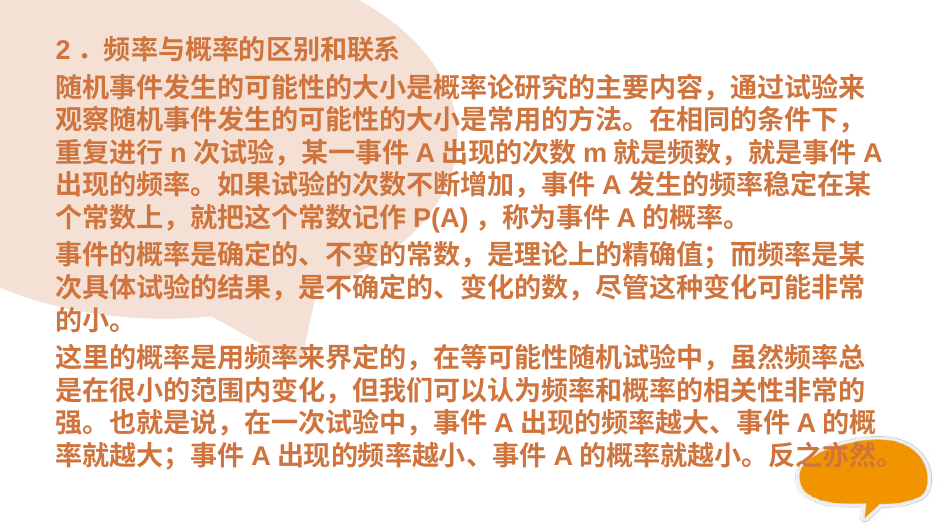

2．频率与概率的区别和联系
随机事件发生的可能性的大小是概率论研究的主要内容，通过试验来观察随机事件发生的可能性的大小是常用的方法。在相同的条件下，重复进行n次试验，某一事件A出现的次数m就是频数，就是事件A出现的频率。如果试验的次数不断增加，事件A发生的频率稳定在某个常数上，就把这个常数记作P(A)，称为事件A的概率。
事件的概率是确定的、不变的常数，是理论上的精确值；而频率是某次具体试验的结果，是不确定的、变化的数，尽管这种变化可能非常的小。
这里的概率是用频率来界定的，在等可能性随机试验中，虽然频率总是在很小的范围内变化，但我们可以认为频率和概率的相关性非常的强。也就是说，在一次试验中，事件A出现的频率越大、事件A的概率就越大；事件A出现的频率越小、事件A的概率就越小。反之亦然。